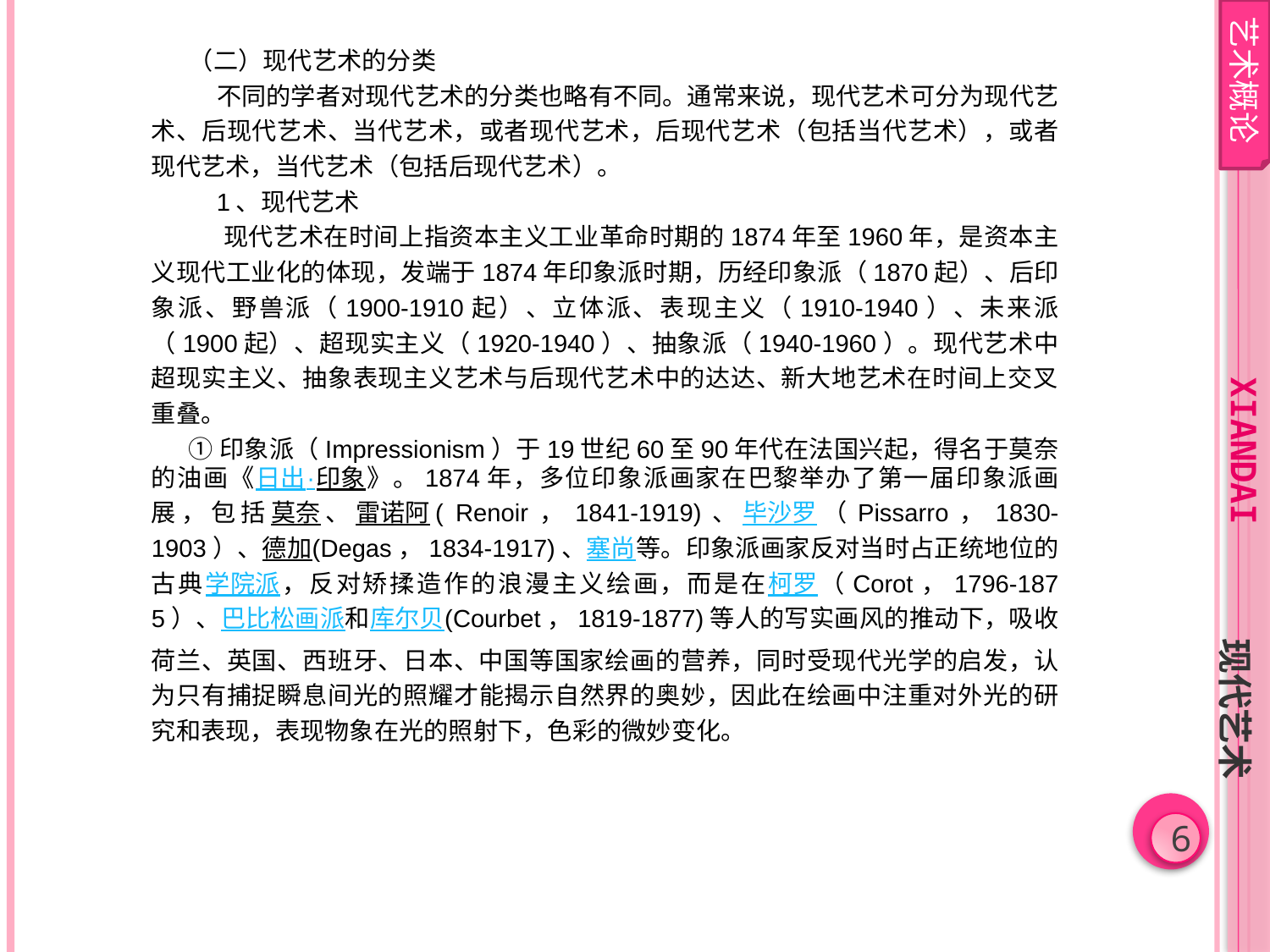

艺术概论
（二）现代艺术的分类
    不同的学者对现代艺术的分类也略有不同。通常来说，现代艺术可分为现代艺术、后现代艺术、当代艺术，或者现代艺术，后现代艺术（包括当代艺术），或者现代艺术，当代艺术（包括后现代艺术）。
    1、现代艺术
     现代艺术在时间上指资本主义工业革命时期的1874年至1960年，是资本主义现代工业化的体现，发端于1874年印象派时期，历经印象派（1870起）、后印象派、野兽派（1900-1910起）、立体派、表现主义（1910-1940）、未来派（1900起）、超现实主义（1920-1940）、抽象派（1940-1960）。现代艺术中超现实主义、抽象表现主义艺术与后现代艺术中的达达、新大地艺术在时间上交叉重叠。
①印象派（Impressionism）于19世纪60至90年代在法国兴起，得名于莫奈的油画《日出·印象》。1874年，多位印象派画家在巴黎举办了第一届印象派画展，包括莫奈、雷诺阿( Renoir，1841-1919)、毕沙罗（Pissarro，1830-1903）、德加(Degas，1834-1917)、塞尚等。印象派画家反对当时占正统地位的古典学院派，反对矫揉造作的浪漫主义绘画，而是在柯罗（Corot，1796-1875）、巴比松画派和库尔贝(Courbet，1819-1877)等人的写实画风的推动下，吸收荷兰、英国、西班牙、日本、中国等国家绘画的营养，同时受现代光学的启发，认为只有捕捉瞬息间光的照耀才能揭示自然界的奥妙，因此在绘画中注重对外光的研究和表现，表现物象在光的照射下，色彩的微妙变化。
xiandai
现代艺术
6